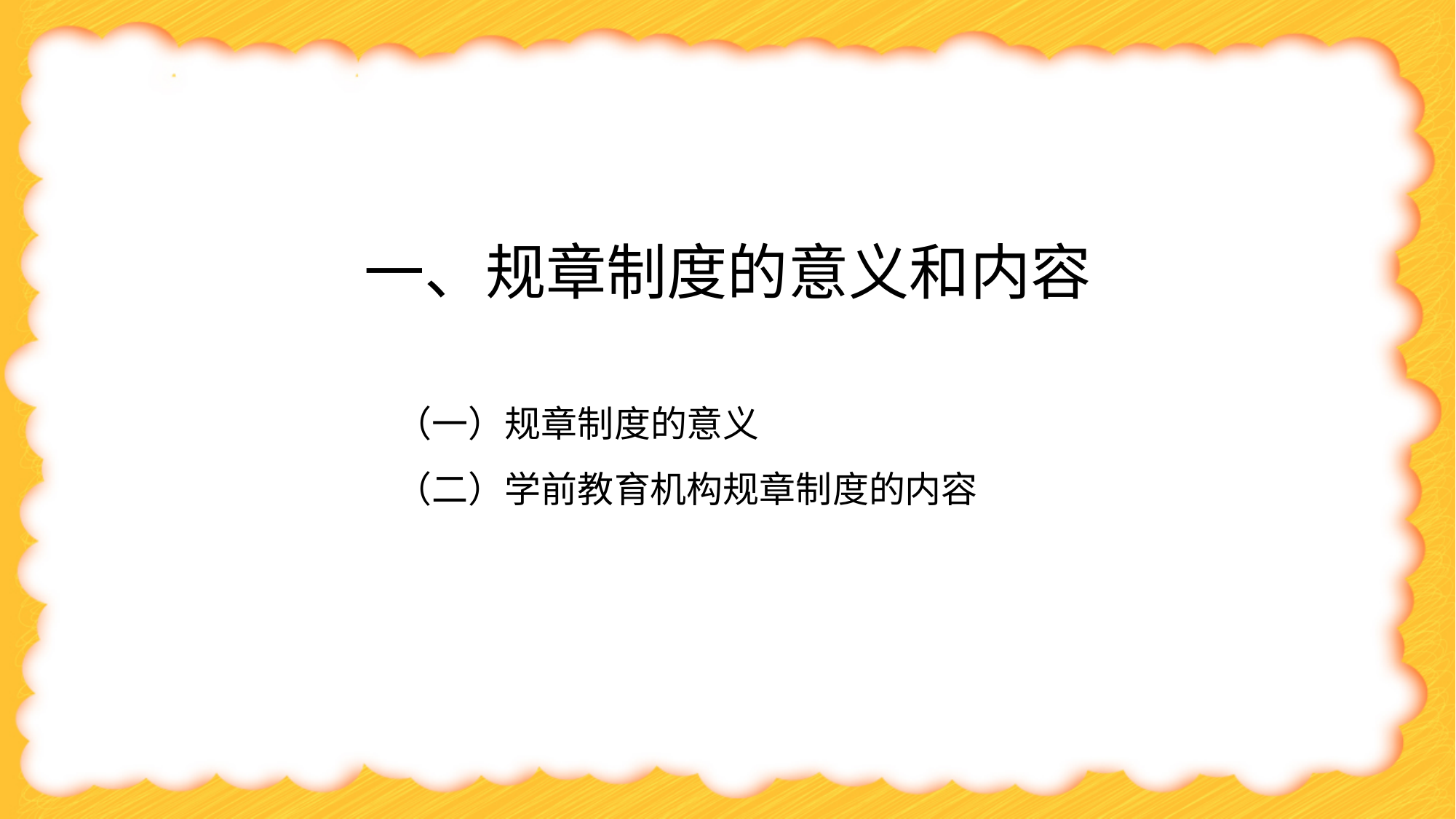

一、规章制度的意义和内容
（一）规章制度的意义
（二）学前教育机构规章制度的内容